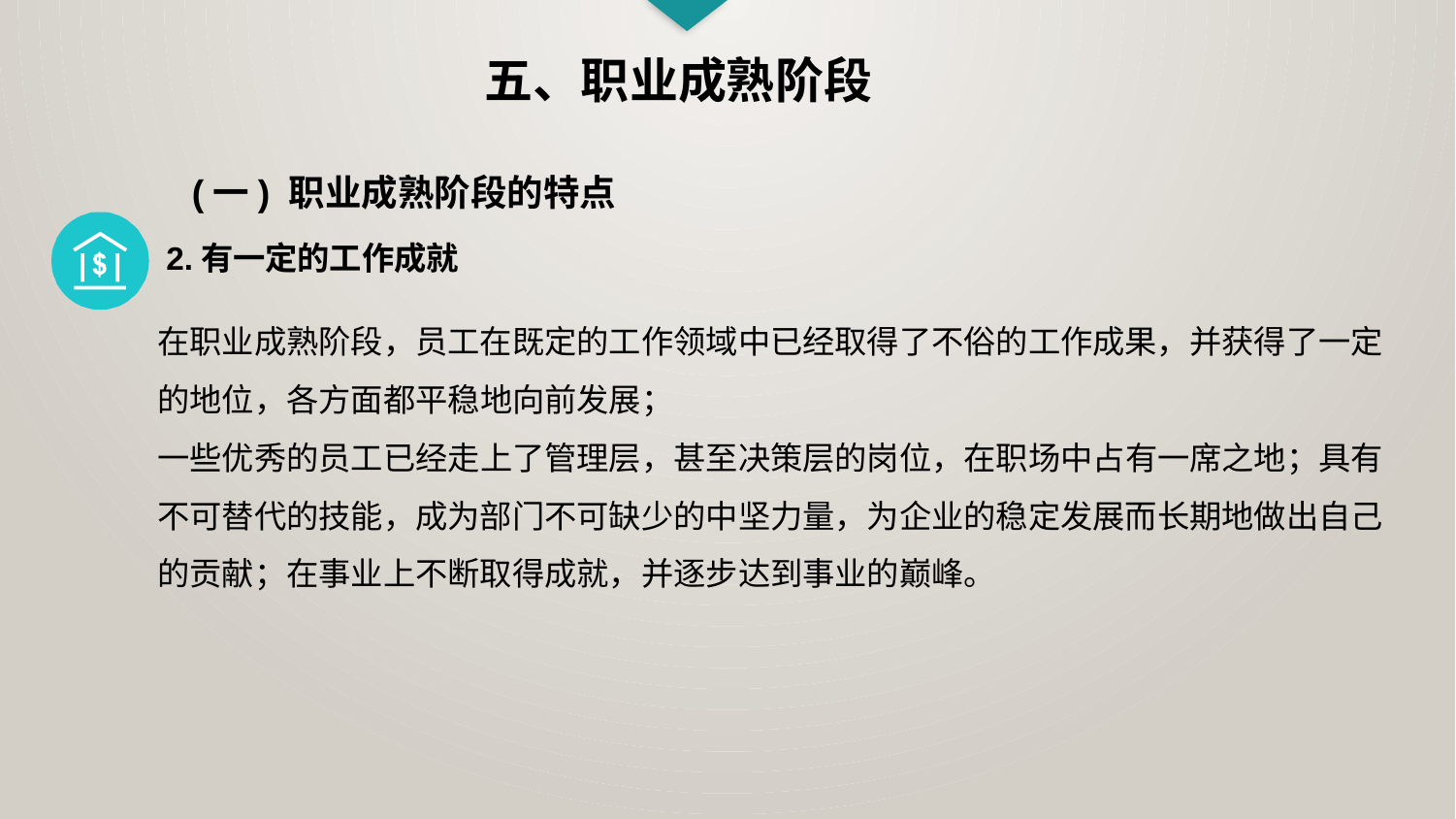

五、职业成熟阶段
(一) 职业成熟阶段的特点

2.有一定的工作成就

在职业成熟阶段，员工在既定的工作领域中已经取得了不俗的工作成果，并获得了一定的地位，各方面都平稳地向前发展；
一些优秀的员工已经走上了管理层，甚至决策层的岗位，在职场中占有一席之地；具有不可替代的技能，成为部门不可缺少的中坚力量，为企业的稳定发展而长期地做出自己的贡献；在事业上不断取得成就，并逐步达到事业的巅峰。
52